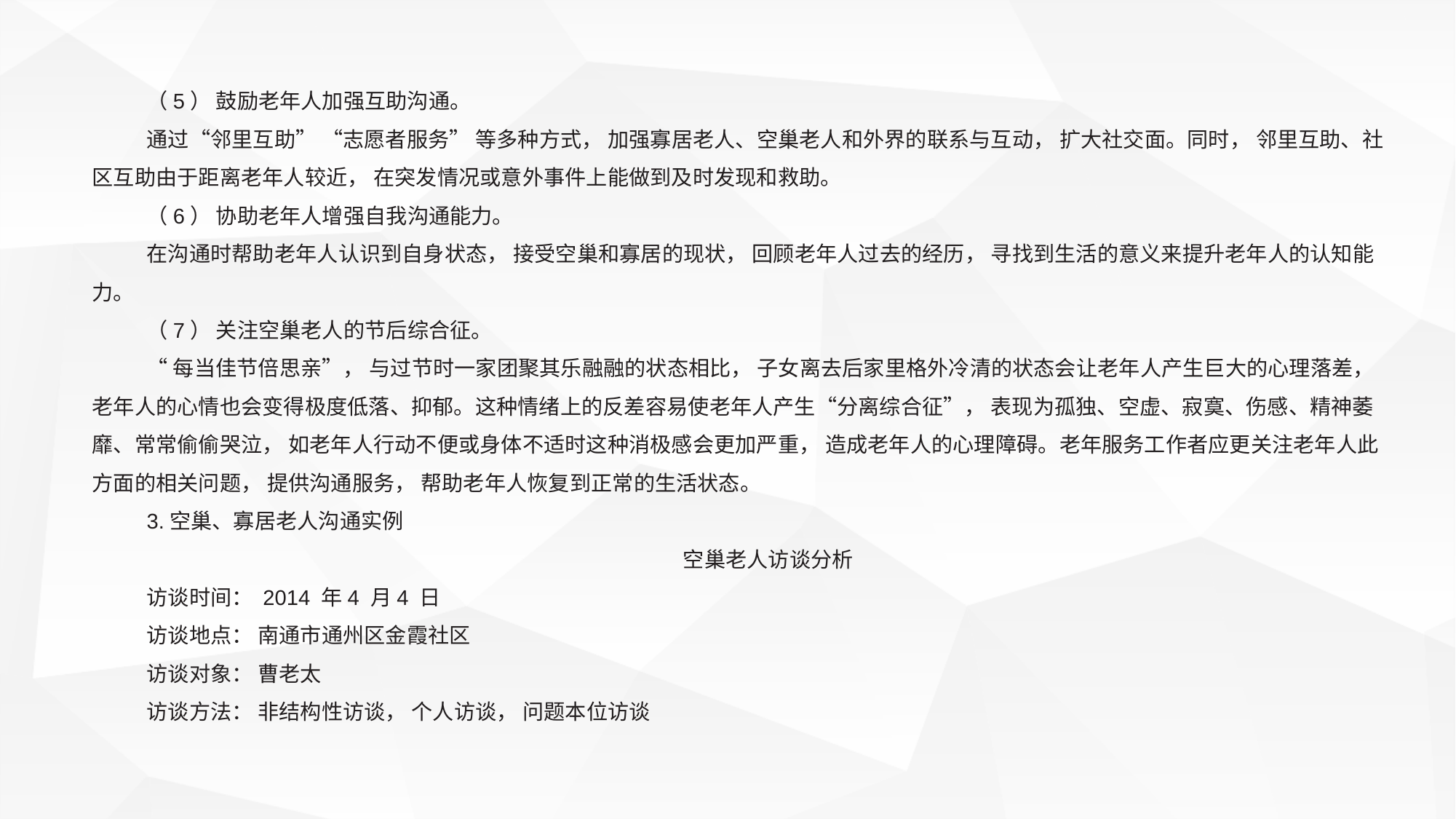

（5） 鼓励老年人加强互助沟通。
通过“邻里互助” “志愿者服务” 等多种方式， 加强寡居老人、空巢老人和外界的联系与互动， 扩大社交面。同时， 邻里互助、社区互助由于距离老年人较近， 在突发情况或意外事件上能做到及时发现和救助。
（6） 协助老年人增强自我沟通能力。
在沟通时帮助老年人认识到自身状态， 接受空巢和寡居的现状， 回顾老年人过去的经历， 寻找到生活的意义来提升老年人的认知能力。
（7） 关注空巢老人的节后综合征。
“每当佳节倍思亲”， 与过节时一家团聚其乐融融的状态相比， 子女离去后家里格外冷清的状态会让老年人产生巨大的心理落差， 老年人的心情也会变得极度低落、抑郁。这种情绪上的反差容易使老年人产生“分离综合征”， 表现为孤独、空虚、寂寞、伤感、精神萎靡、常常偷偷哭泣， 如老年人行动不便或身体不适时这种消极感会更加严重， 造成老年人的心理障碍。老年服务工作者应更关注老年人此方面的相关问题， 提供沟通服务， 帮助老年人恢复到正常的生活状态。
3.空巢、寡居老人沟通实例
空巢老人访谈分析
访谈时间： 2014 年4 月4 日
访谈地点： 南通市通州区金霞社区
访谈对象： 曹老太
访谈方法： 非结构性访谈， 个人访谈， 问题本位访谈